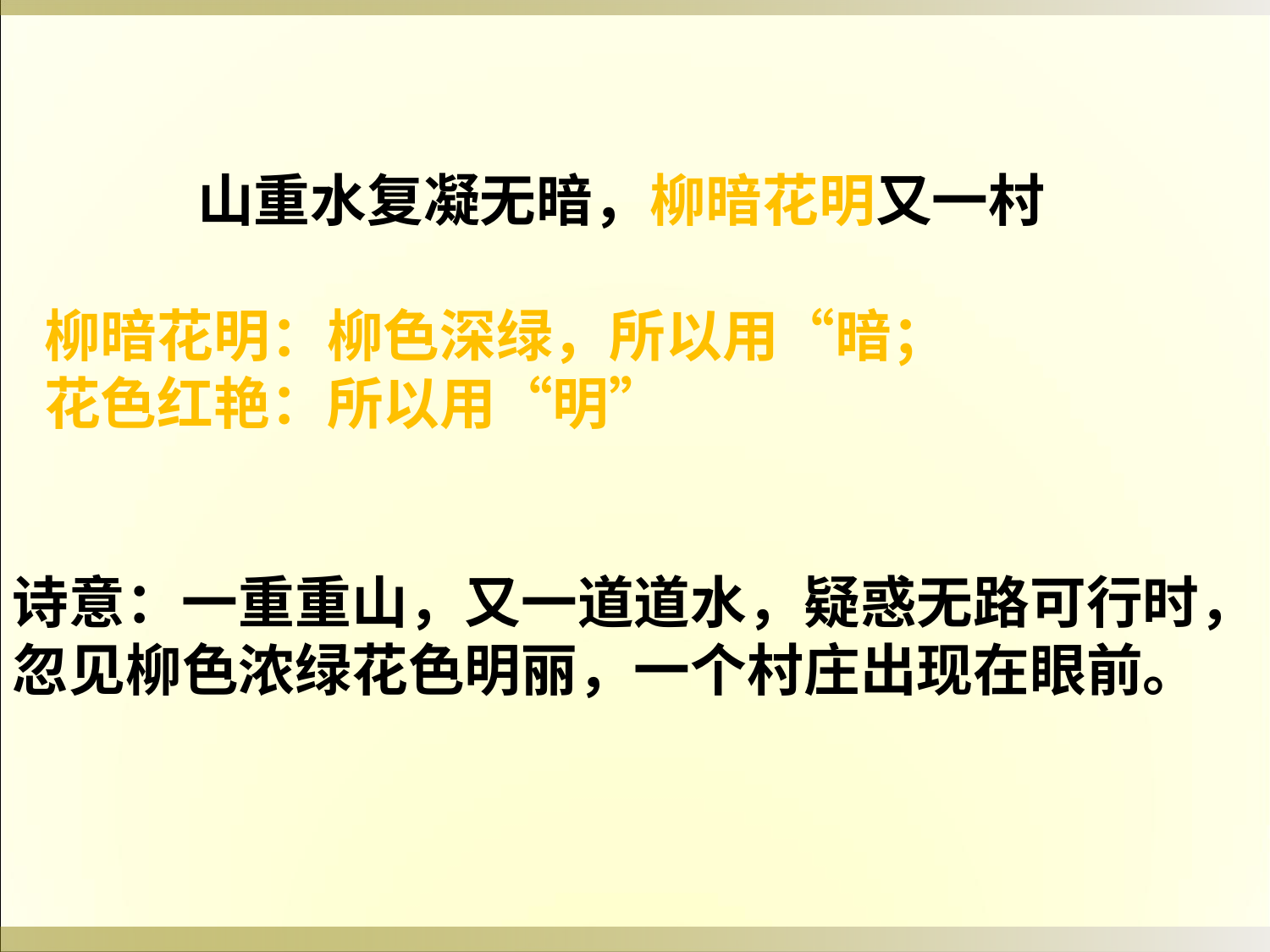

山重水复凝无暗，柳暗花明又一村

柳暗花明：柳色深绿，所以用“暗；
花色红艳：所以用“明”
诗意：一重重山，又一道道水，疑惑无路可行时，忽见柳色浓绿花色明丽，一个村庄出现在眼前。